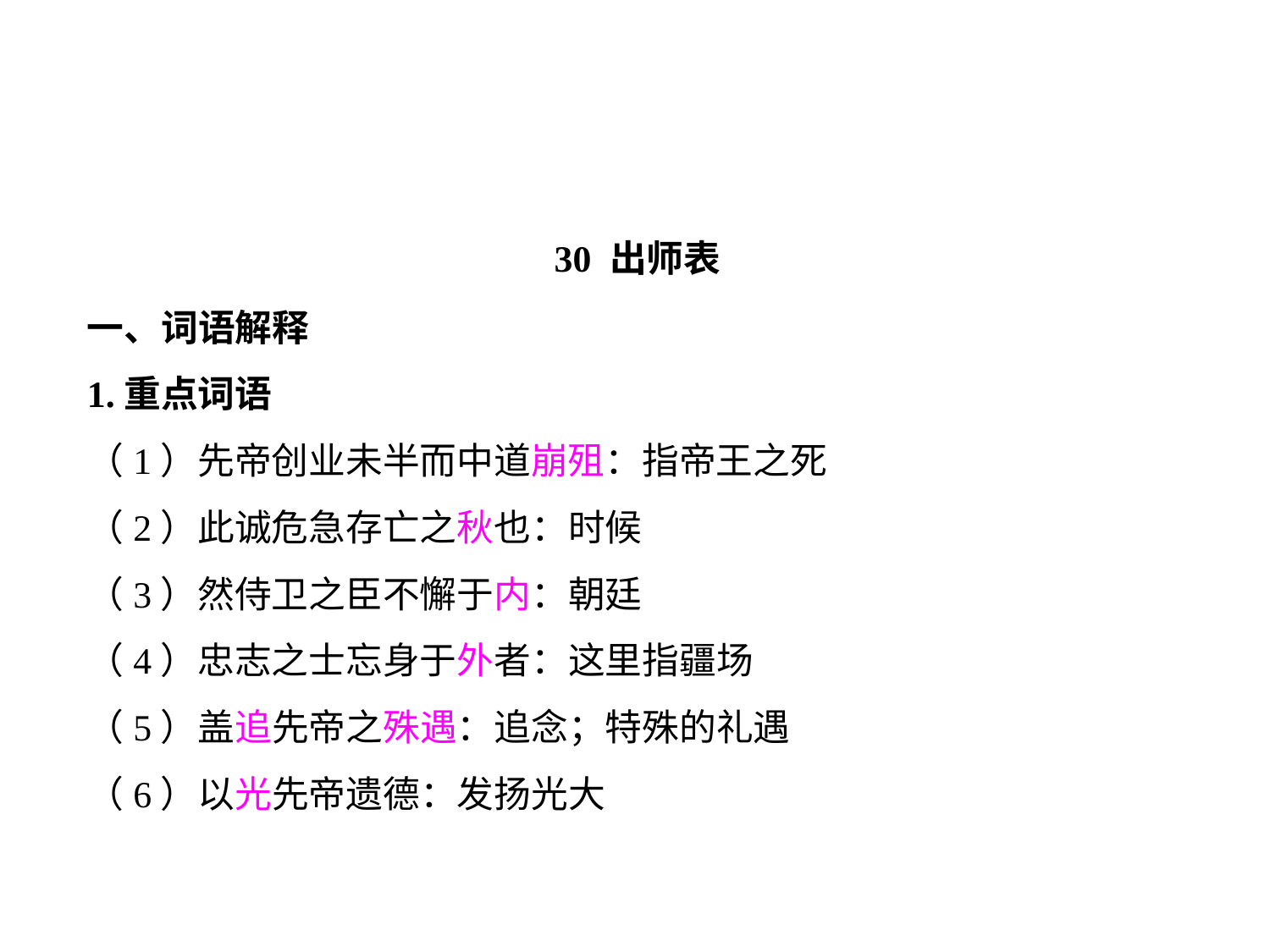

30 出师表
一、词语解释
1.重点词语
（1）先帝创业未半而中道崩殂：指帝王之死
（2）此诚危急存亡之秋也：时候
（3）然侍卫之臣不懈于内：朝廷
（4）忠志之士忘身于外者：这里指疆场
（5）盖追先帝之殊遇：追念；特殊的礼遇
（6）以光先帝遗德：发扬光大